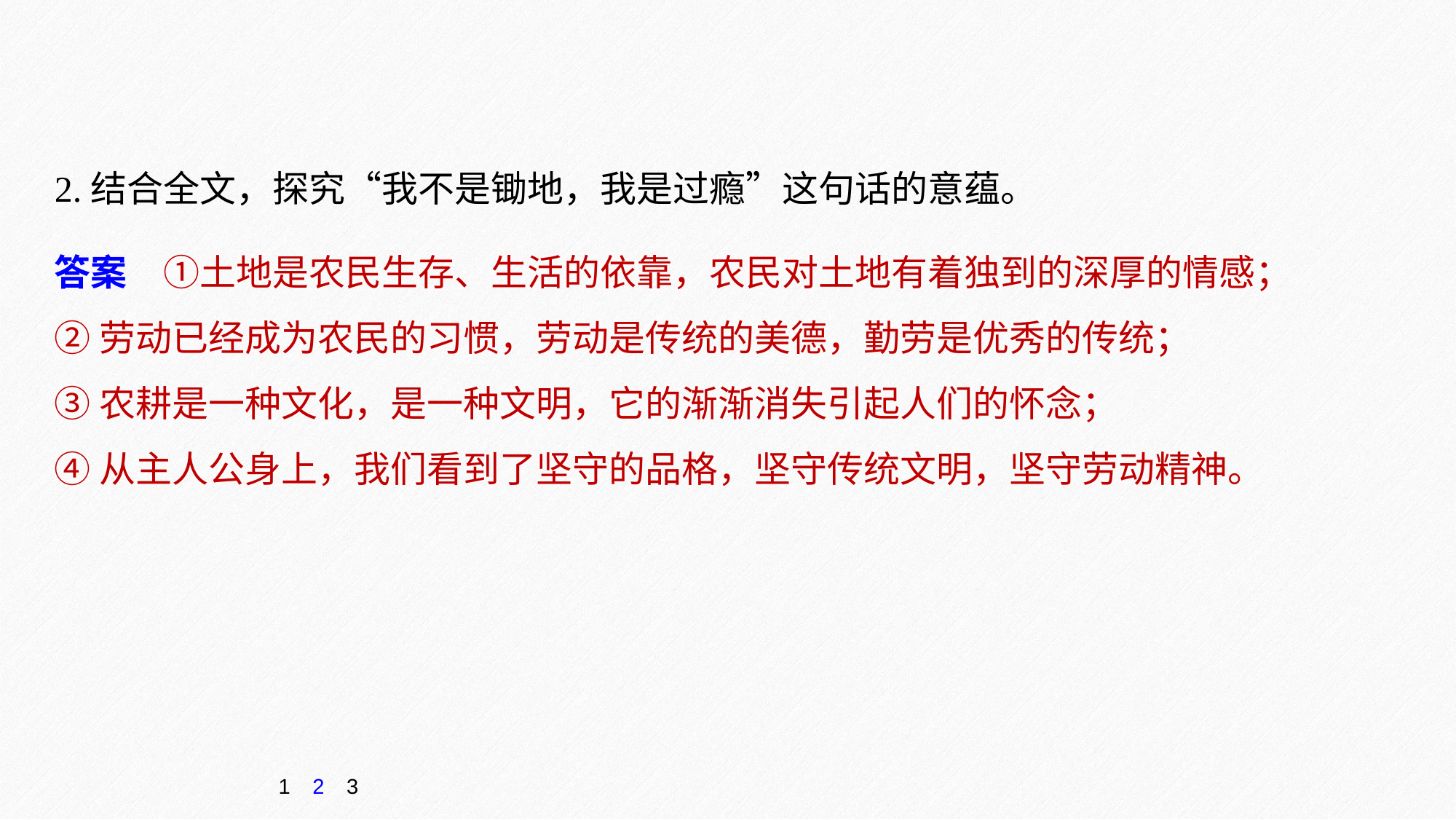

2.结合全文，探究“我不是锄地，我是过瘾”这句话的意蕴。
答案　①土地是农民生存、生活的依靠，农民对土地有着独到的深厚的情感；
②劳动已经成为农民的习惯，劳动是传统的美德，勤劳是优秀的传统；
③农耕是一种文化，是一种文明，它的渐渐消失引起人们的怀念；
④从主人公身上，我们看到了坚守的品格，坚守传统文明，坚守劳动精神。
1
2
3